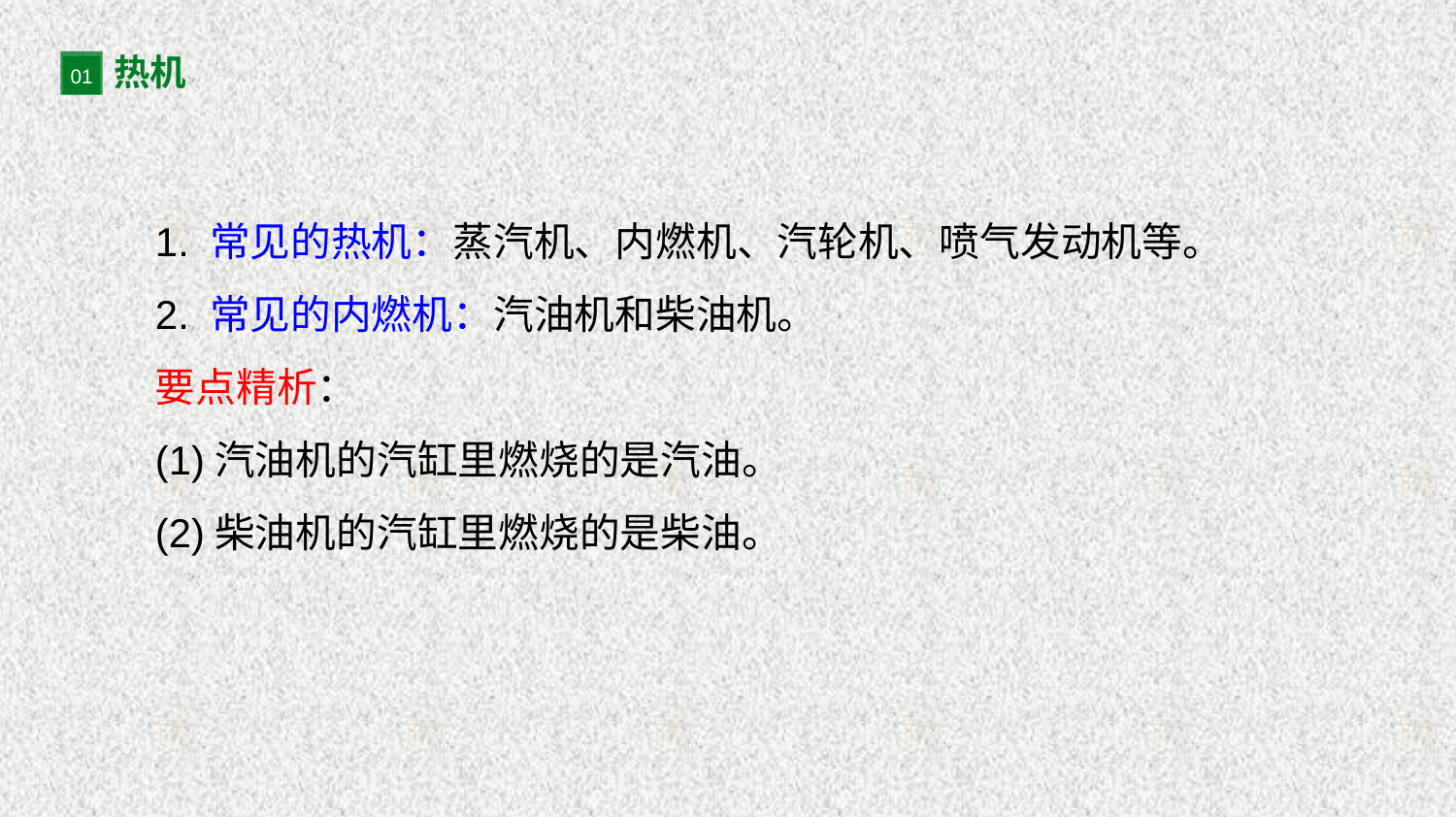

热机

01
1. 常见的热机：蒸汽机、内燃机、汽轮机、喷气发动机等。
2. 常见的内燃机：汽油机和柴油机。
要点精析：
(1)汽油机的汽缸里燃烧的是汽油。
(2)柴油机的汽缸里燃烧的是柴油。